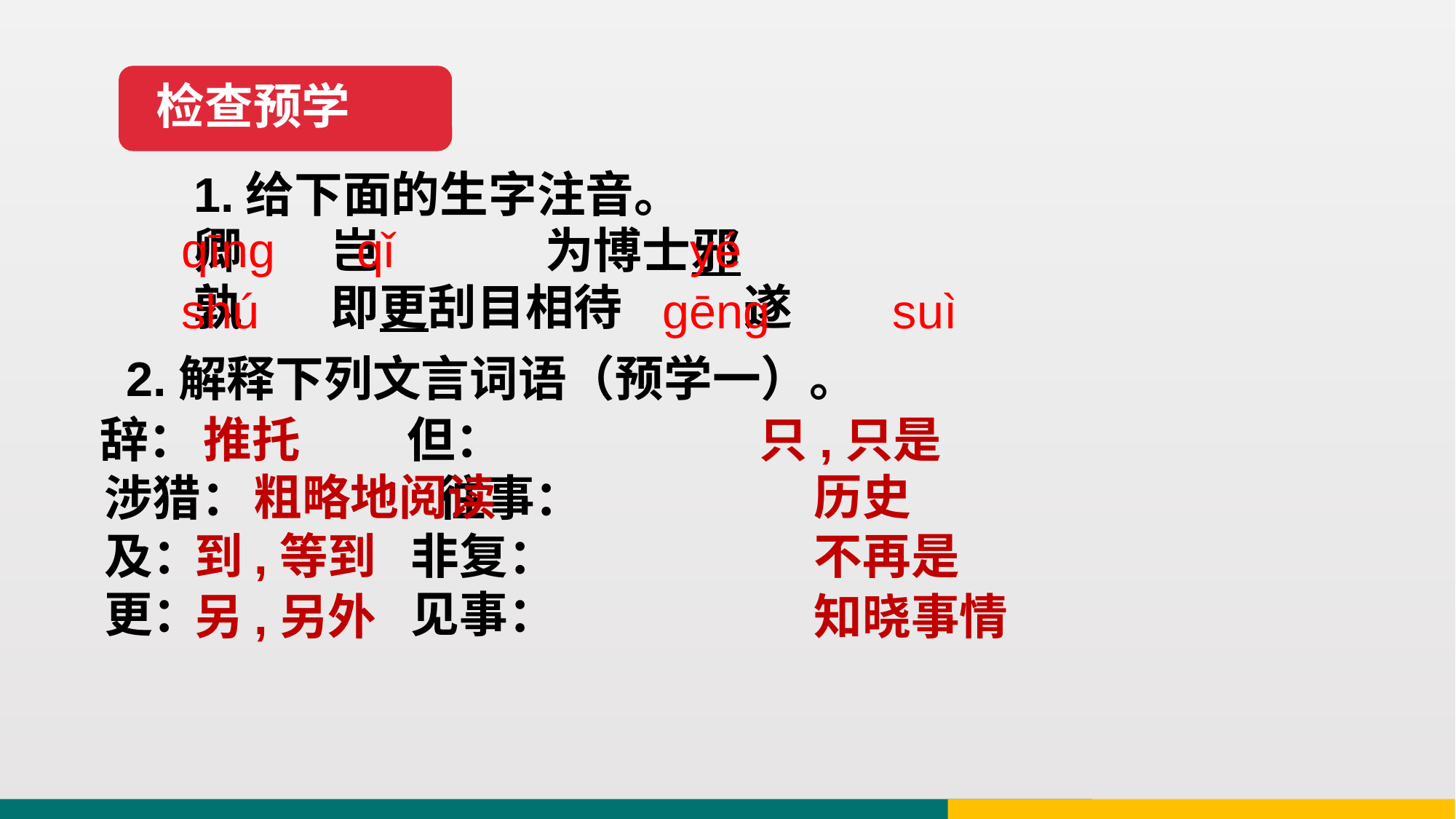

检查预学
1.给下面的生字注音。
卿        岂               为博士邪
孰        即更刮目相待           遂
qīng      qǐ                      yé                          shú                              gēng         suì
2.解释下列文言词语（预学一）。
  辞：                   但：
  涉猎：                 往事：
  及：                   非复：
  更：                   见事：
推托
只,只是
历史
粗略地阅读
到,等到
不再是
另,另外
知晓事情